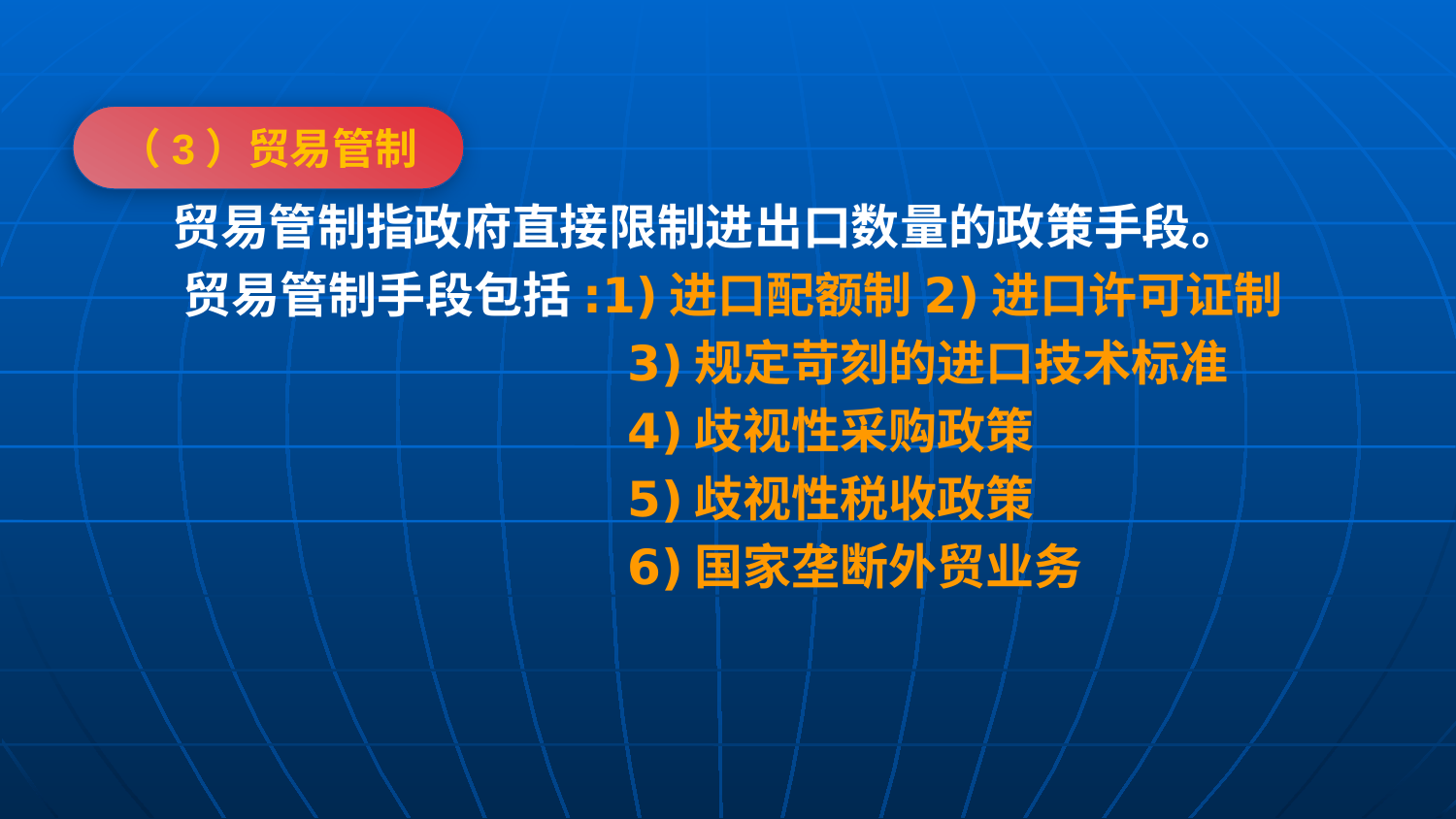

（3）贸易管制
       贸易管制指政府直接限制进出口数量的政策手段。
        贸易管制手段包括:1)进口配额制2)进口许可证制
                                3)规定苛刻的进口技术标准
                                4)歧视性采购政策
                                5)歧视性税收政策
                                6)国家垄断外贸业务